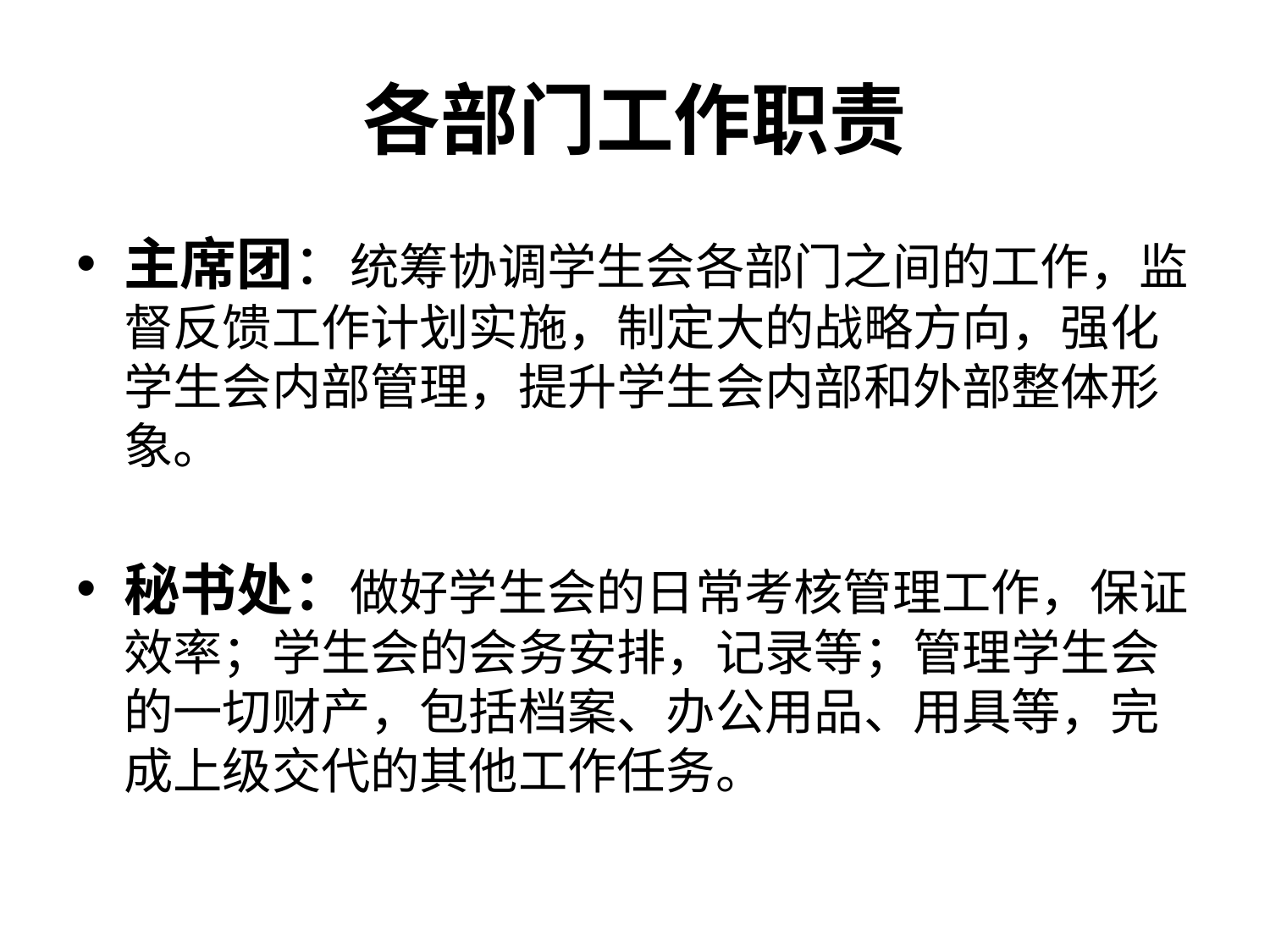

# 各部门工作职责
主席团：统筹协调学生会各部门之间的工作，监督反馈工作计划实施，制定大的战略方向，强化学生会内部管理，提升学生会内部和外部整体形象。

秘书处：做好学生会的日常考核管理工作，保证效率；学生会的会务安排，记录等；管理学生会的一切财产，包括档案、办公用品、用具等，完成上级交代的其他工作任务。